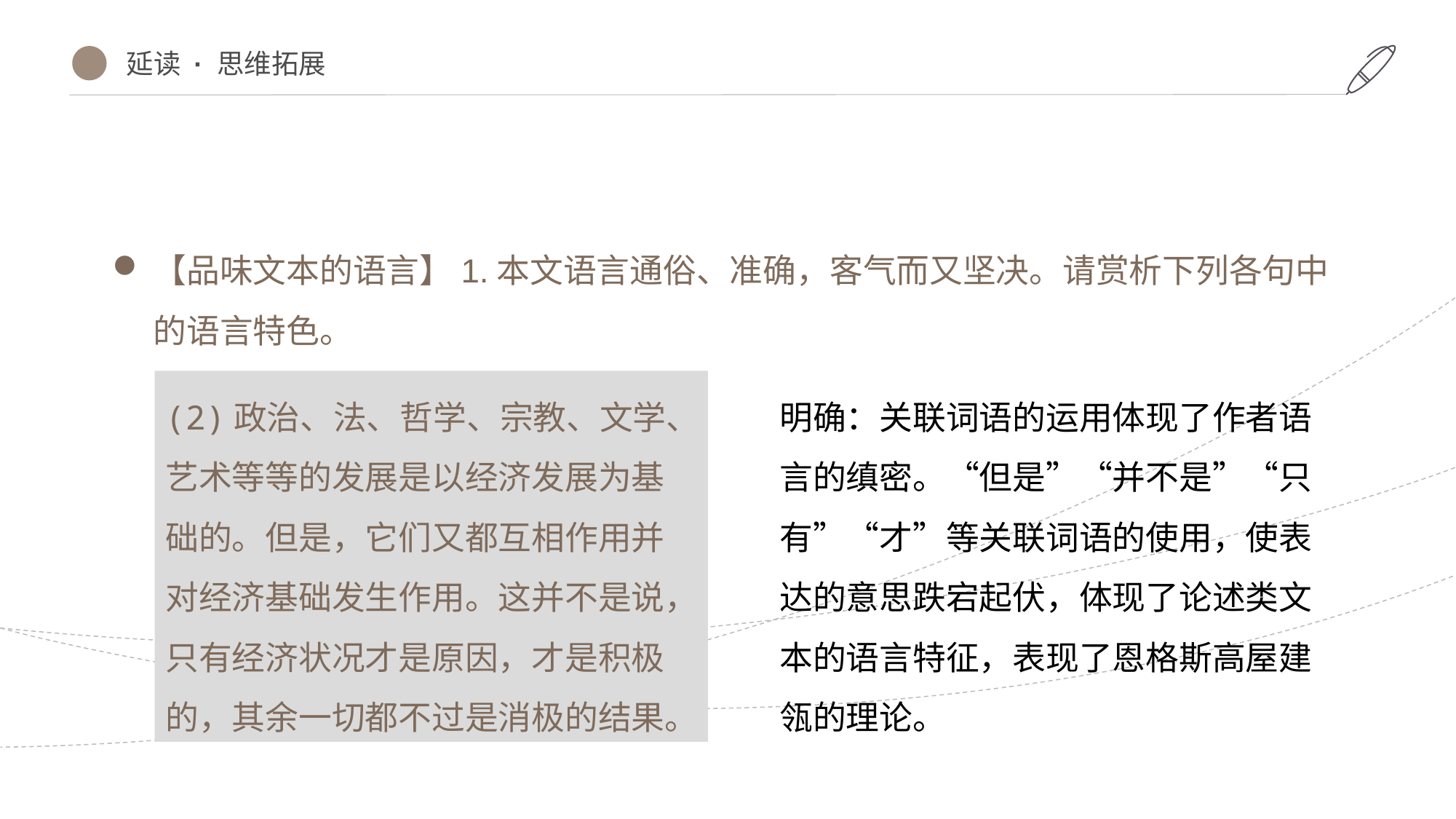

延读 · 思维拓展

【品味文本的语言】1.本文语言通俗、准确，客气而又坚决。请赏析下列各句中的语言特色。

(2)政治、法、哲学、宗教、文学、艺术等等的发展是以经济发展为基础的。但是，它们又都互相作用并对经济基础发生作用。这并不是说，只有经济状况才是原因，才是积极的，其余一切都不过是消极的结果。
明确：关联词语的运用体现了作者语言的缜密。“但是”“并不是”“只有”“才”等关联词语的使用，使表达的意思跌宕起伏，体现了论述类文本的语言特征，表现了恩格斯高屋建瓴的理论。